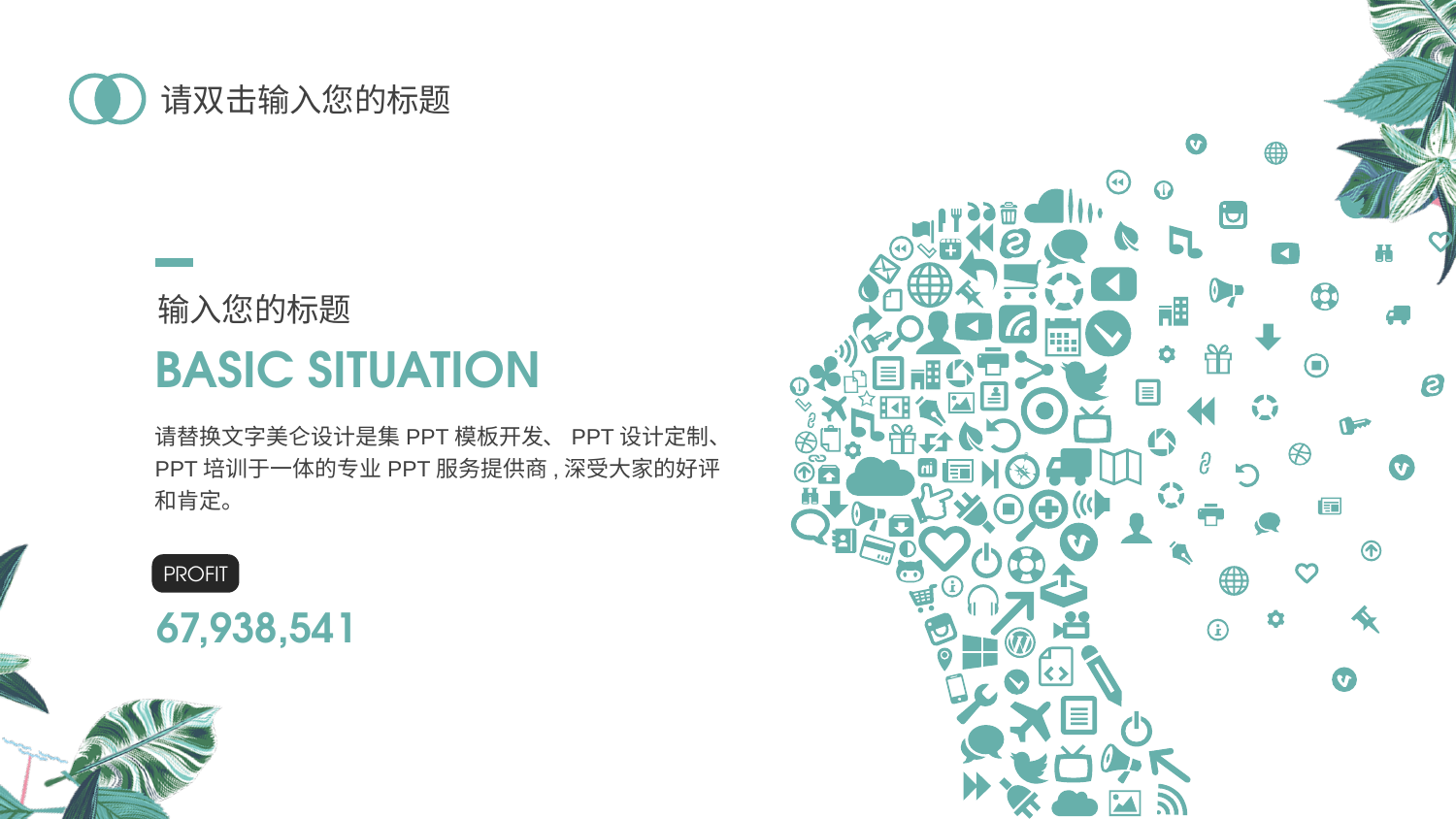

输入您的标题
BASIC SITUATION
请替换文字美仑设计是集PPT模板开发、PPT设计定制、PPT培训于一体的专业PPT服务提供商,深受大家的好评和肯定。

PROFIT
67,938,541